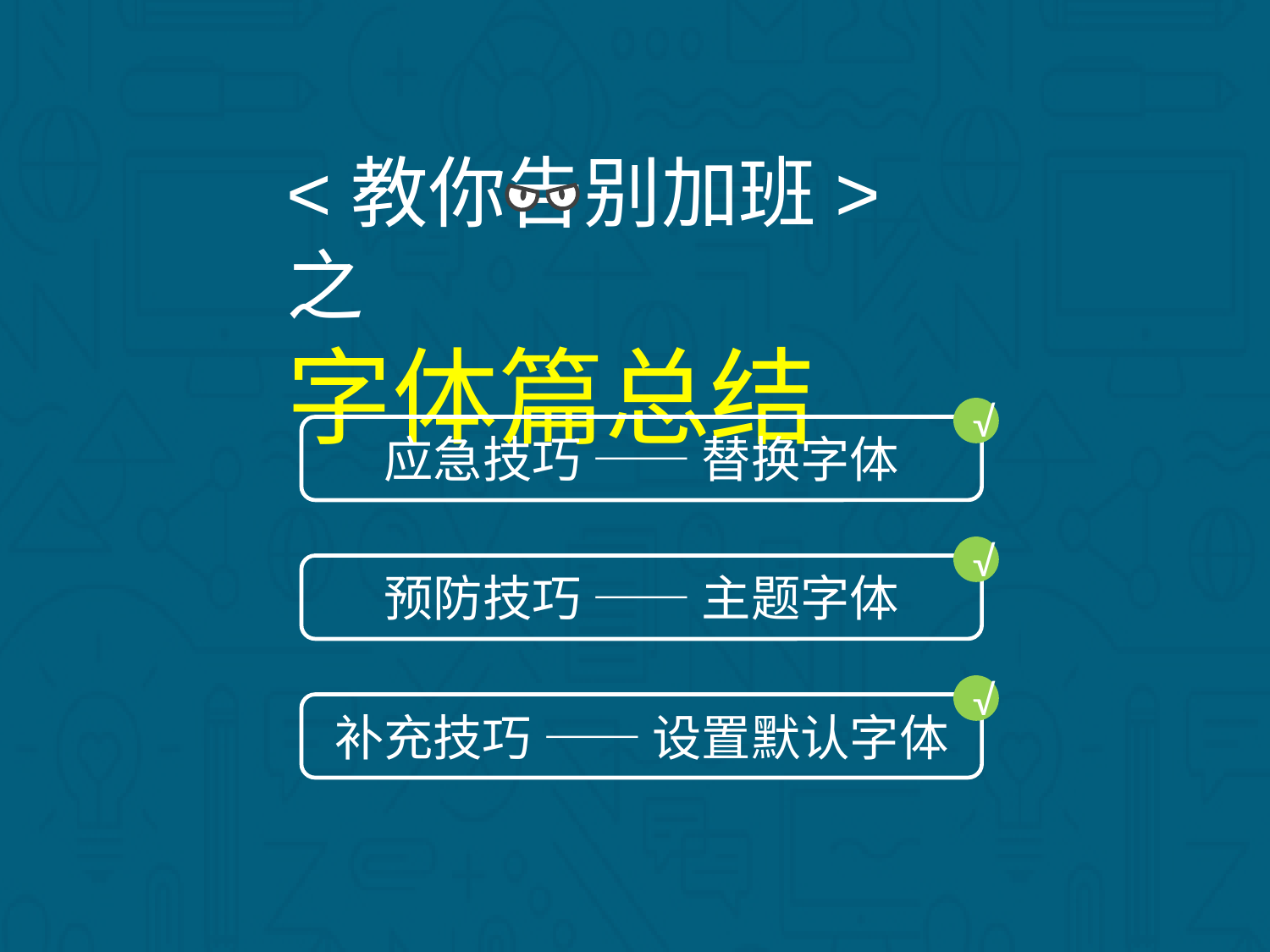

<教你告别加班>之
字体篇总结

√
应急技巧 —— 替换字体
√
预防技巧 —— 主题字体
√
补充技巧 —— 设置默认字体